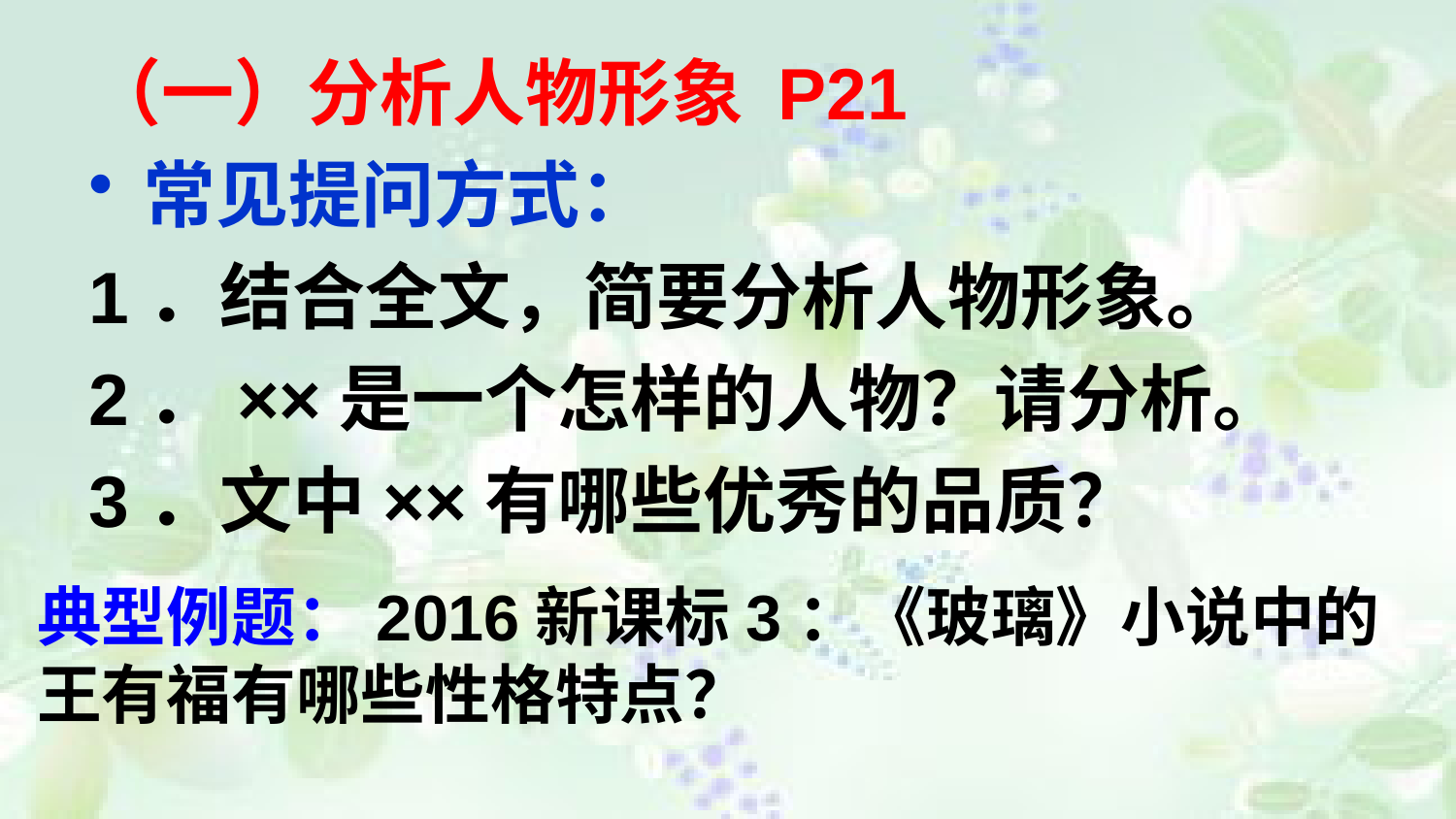

（一）分析人物形象 P21
常见提问方式：
1．结合全文，简要分析人物形象。
2．××是一个怎样的人物？请分析。
3．文中××有哪些优秀的品质？

典型例题：2016新课标3：《玻璃》小说中的王有福有哪些性格特点？